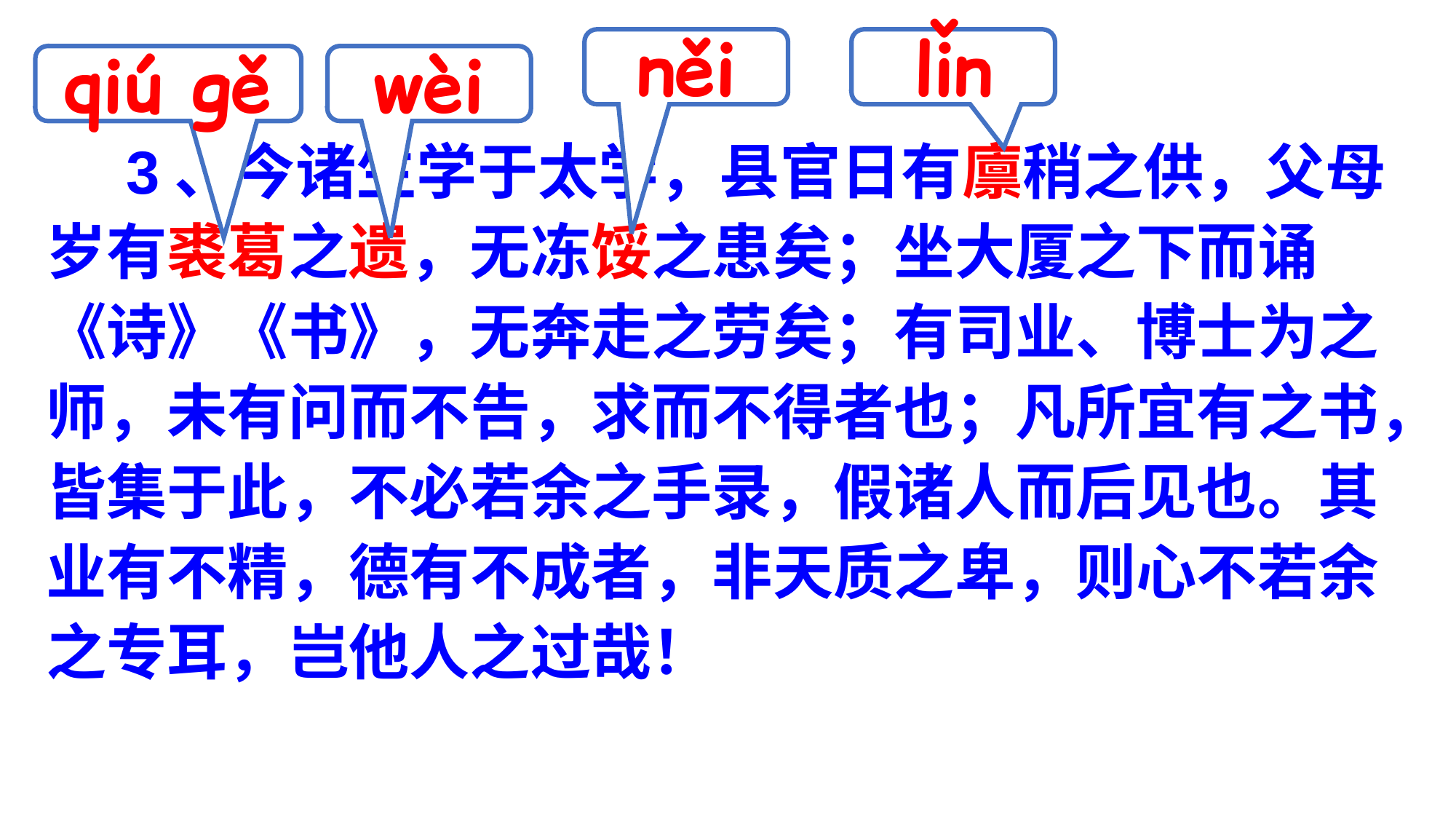

něi
lǐn
qiú gě
wèi
    3、今诸生学于太学，县官日有廪稍之供，父母岁有裘葛之遗，无冻馁之患矣；坐大厦之下而诵《诗》《书》，无奔走之劳矣；有司业、博士为之师，未有问而不告，求而不得者也；凡所宜有之书，皆集于此，不必若余之手录，假诸人而后见也。其业有不精，德有不成者，非天质之卑，则心不若余之专耳，岂他人之过哉！